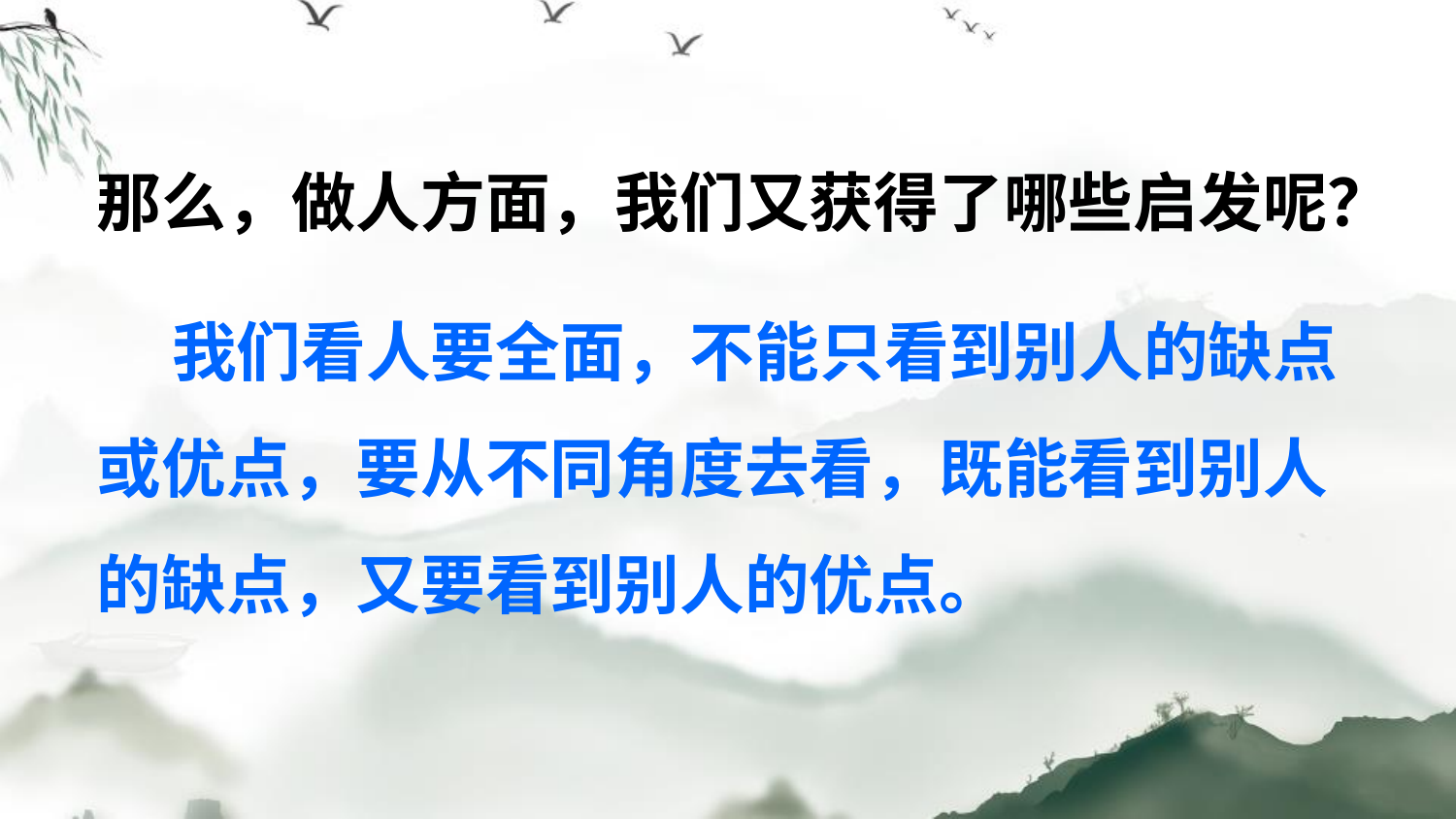

那么，做人方面，我们又获得了哪些启发呢？
    我们看人要全面，不能只看到别人的缺点或优点，要从不同角度去看，既能看到别人的缺点，又要看到别人的优点。